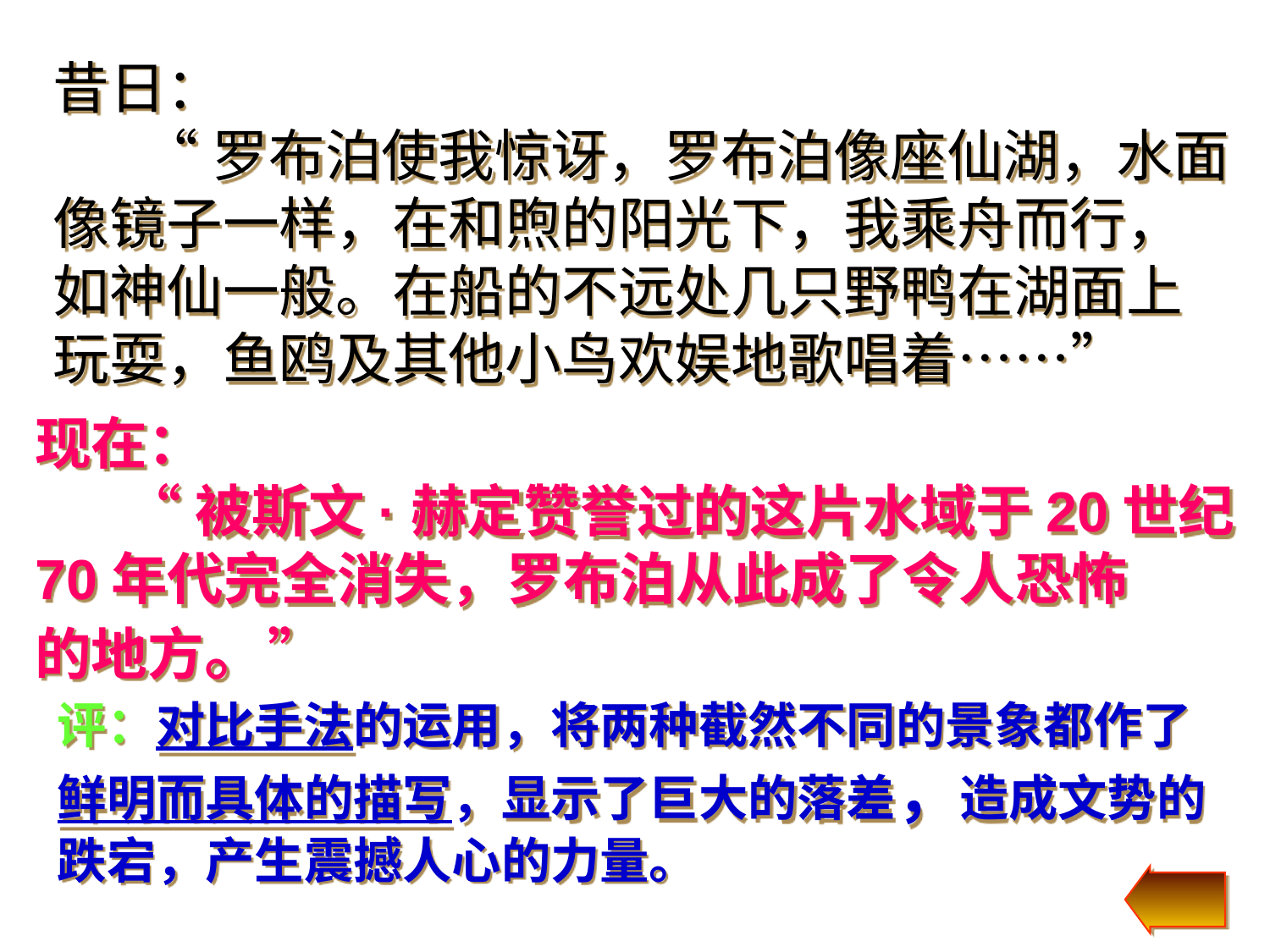

昔日：
       “罗布泊使我惊讶，罗布泊像座仙湖，水面
像镜子一样，在和煦的阳光下，我乘舟而行，
如神仙一般。在船的不远处几只野鸭在湖面上
玩耍，鱼鸥及其他小鸟欢娱地歌唱着……”

现在：
       “被斯文·赫定赞誉过的这片水域于20世纪
70年代完全消失，罗布泊从此成了令人恐怖
的地方。”
评：对比手法的运用，将两种截然不同的景象都作了鲜明而具体的描写，显示了巨大的落差，造成文势的跌宕，产生震撼人心的力量。